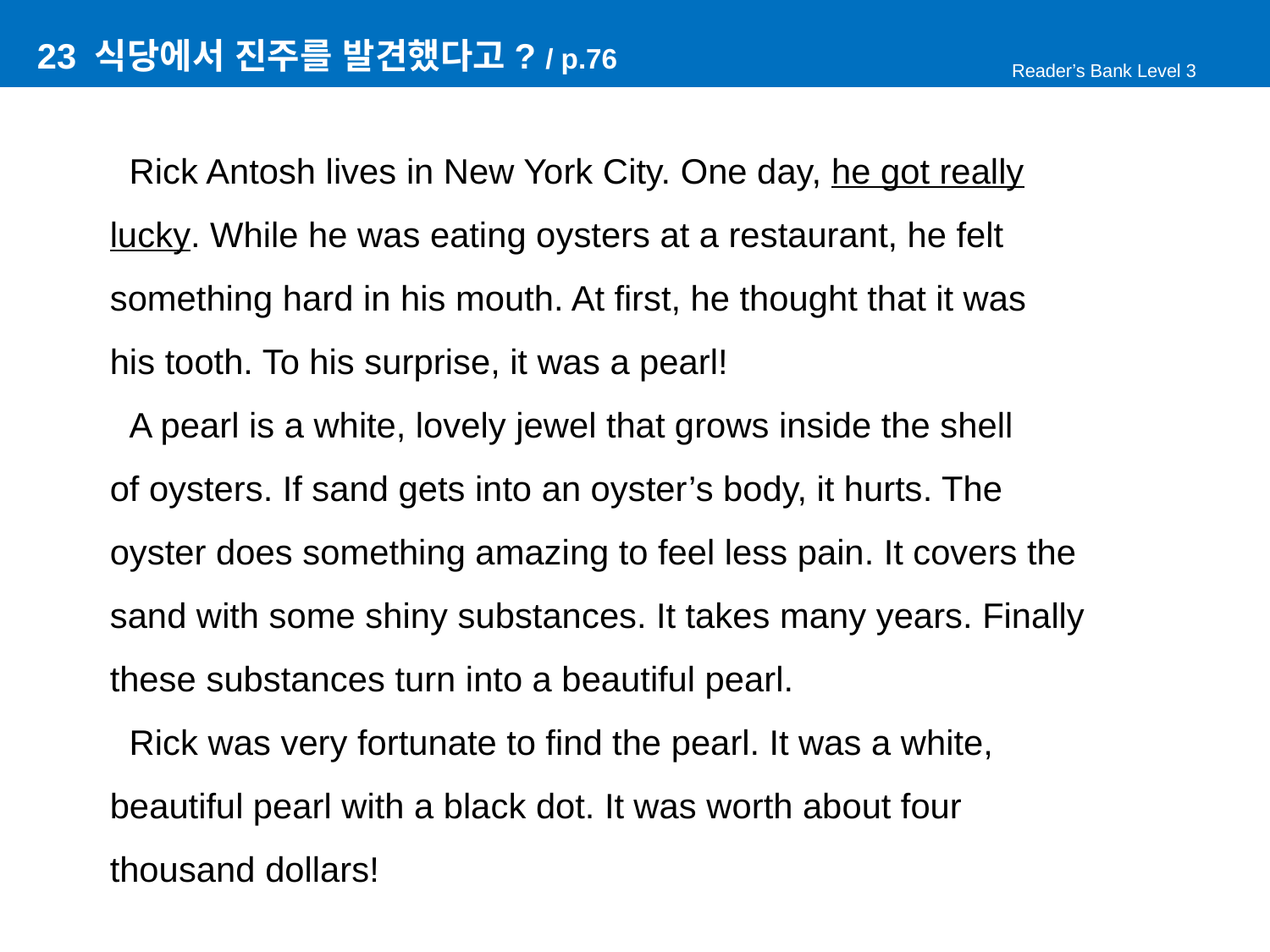

# 23 식당에서 진주를 발견했다고? / p.76
Reader’s Bank Level 3

  Rick Antosh lives in New York City. One day, he got really
lucky. While he was eating oysters at a restaurant, he felt
something hard in his mouth. At first, he thought that it was
his tooth. To his surprise, it was a pearl!
  A pearl is a white, lovely jewel that grows inside the shell
of oysters. If sand gets into an oyster’s body, it hurts. The
oyster does something amazing to feel less pain. It covers the
sand with some shiny substances. It takes many years. Finally
these substances turn into a beautiful pearl.
  Rick was very fortunate to find the pearl. It was a white,
beautiful pearl with a black dot. It was worth about four
thousand dollars!